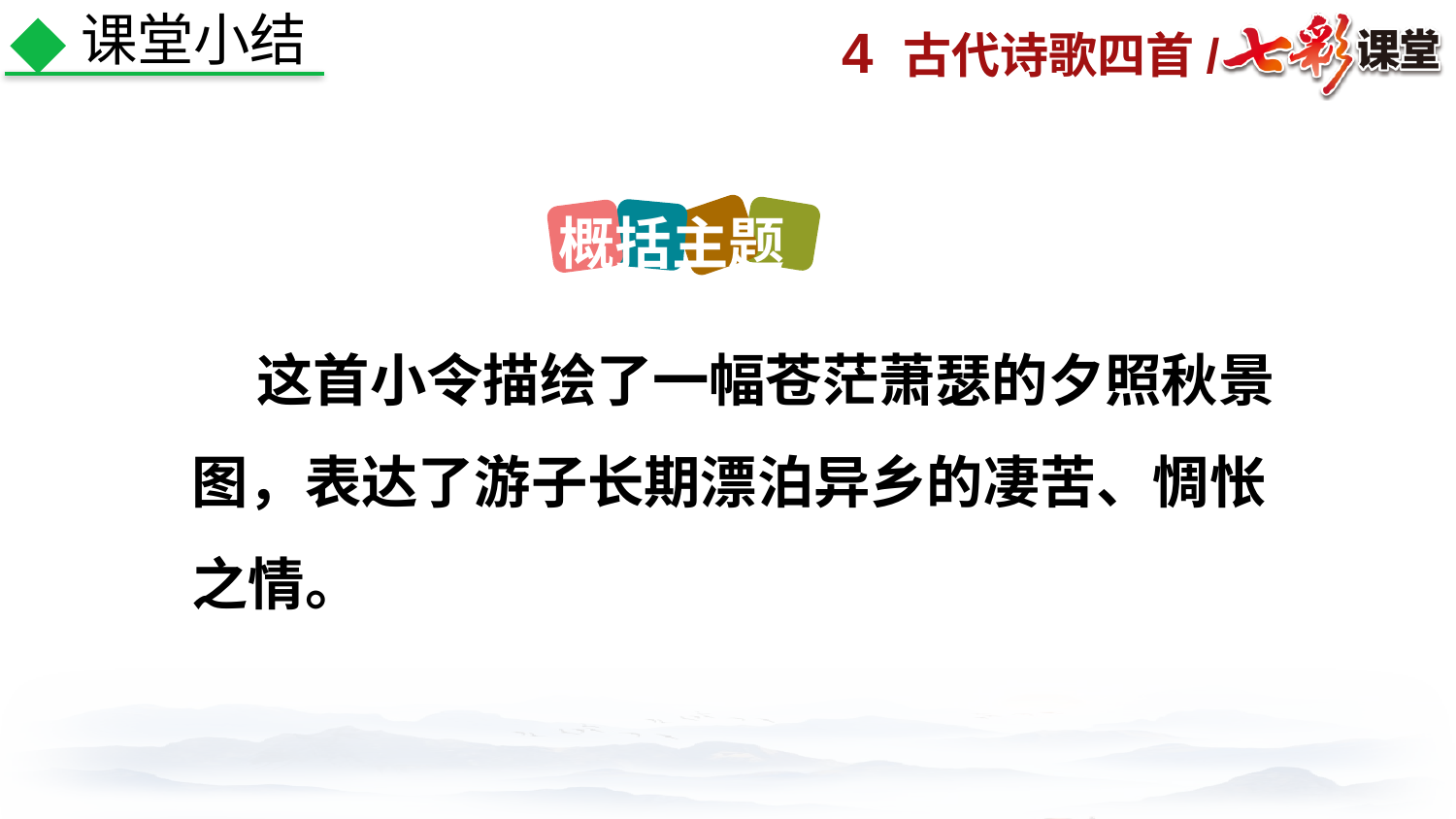

课堂小结

概括主题

    这首小令描绘了一幅苍茫萧瑟的夕照秋景图，表达了游子长期漂泊异乡的凄苦、惆怅之情。